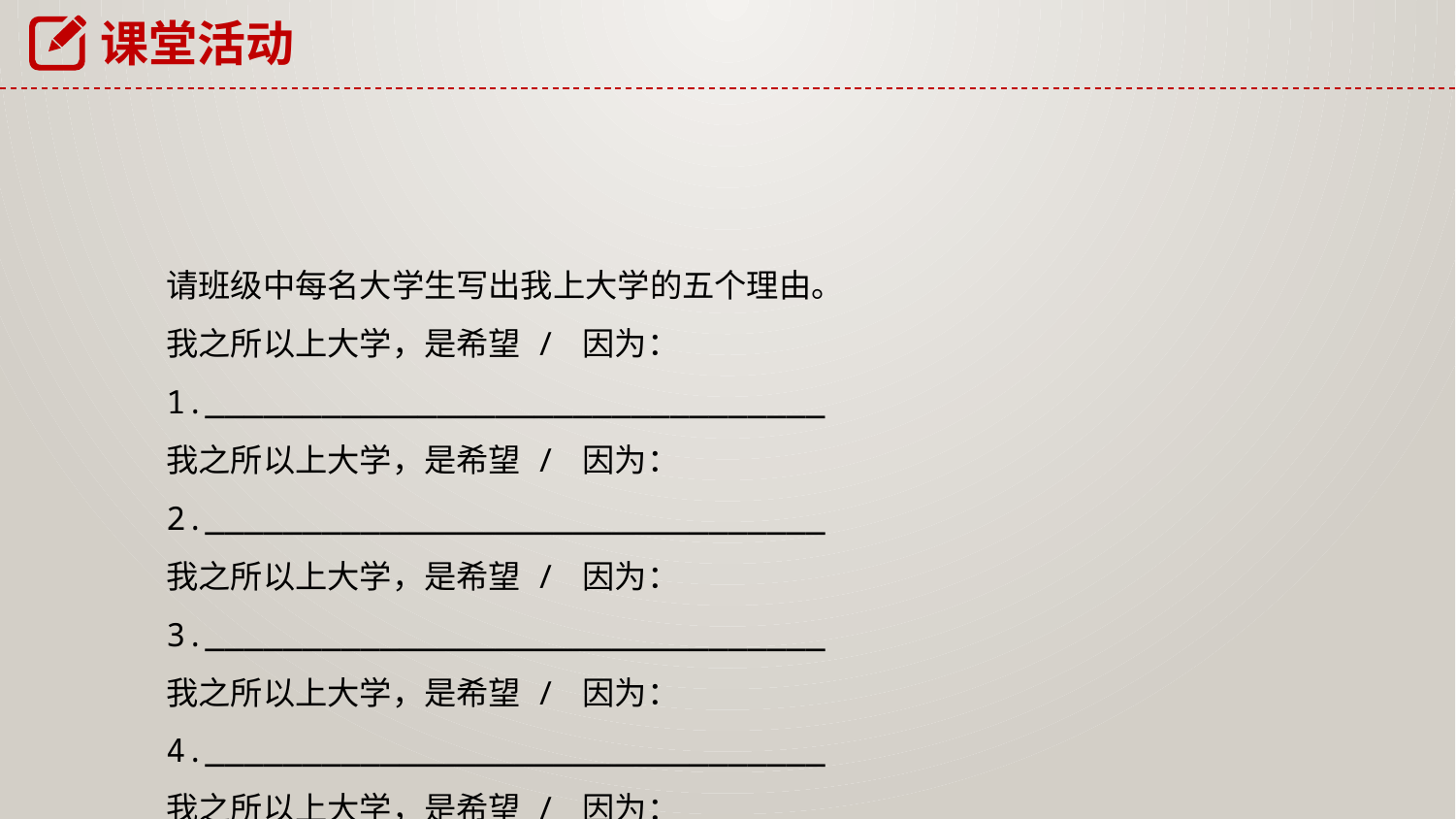

课堂活动

请班级中每名大学生写出我上大学的五个理由。
我之所以上大学，是希望 / 因为：1.________________________________
我之所以上大学，是希望 / 因为：2.________________________________
我之所以上大学，是希望 / 因为：3.________________________________
我之所以上大学，是希望 / 因为：4.________________________________
我之所以上大学，是希望 / 因为：5._________________________________
91